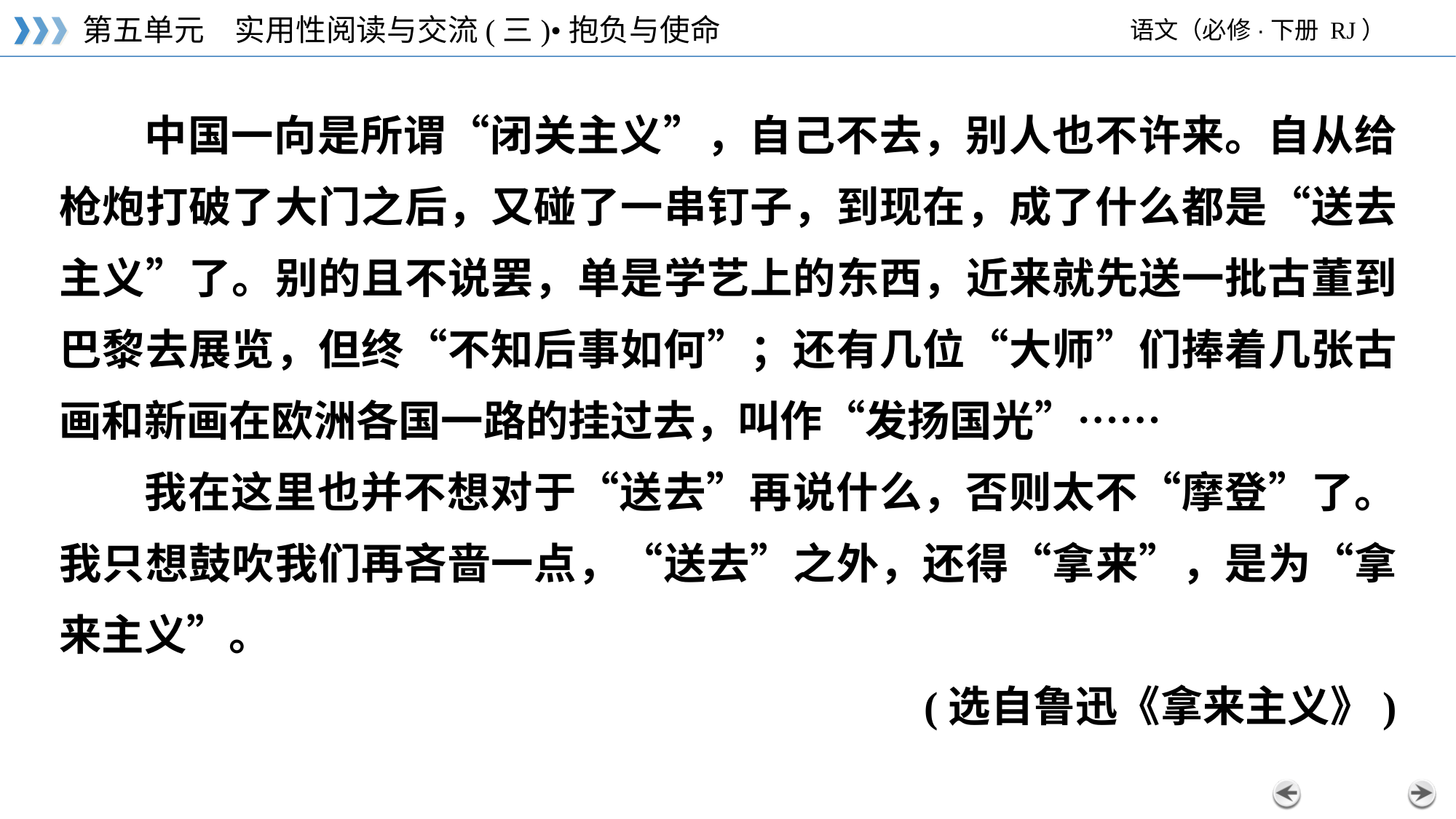

中国一向是所谓“闭关主义”，自己不去，别人也不许来。自从给枪炮打破了大门之后，又碰了一串钉子，到现在，成了什么都是“送去主义”了。别的且不说罢，单是学艺上的东西，近来就先送一批古董到巴黎去展览，但终“不知后事如何”；还有几位“大师”们捧着几张古画和新画在欧洲各国一路的挂过去，叫作“发扬国光”……
我在这里也并不想对于“送去”再说什么，否则太不“摩登”了。我只想鼓吹我们再吝啬一点，“送去”之外，还得“拿来”，是为“拿来主义”。
(选自鲁迅《拿来主义》)